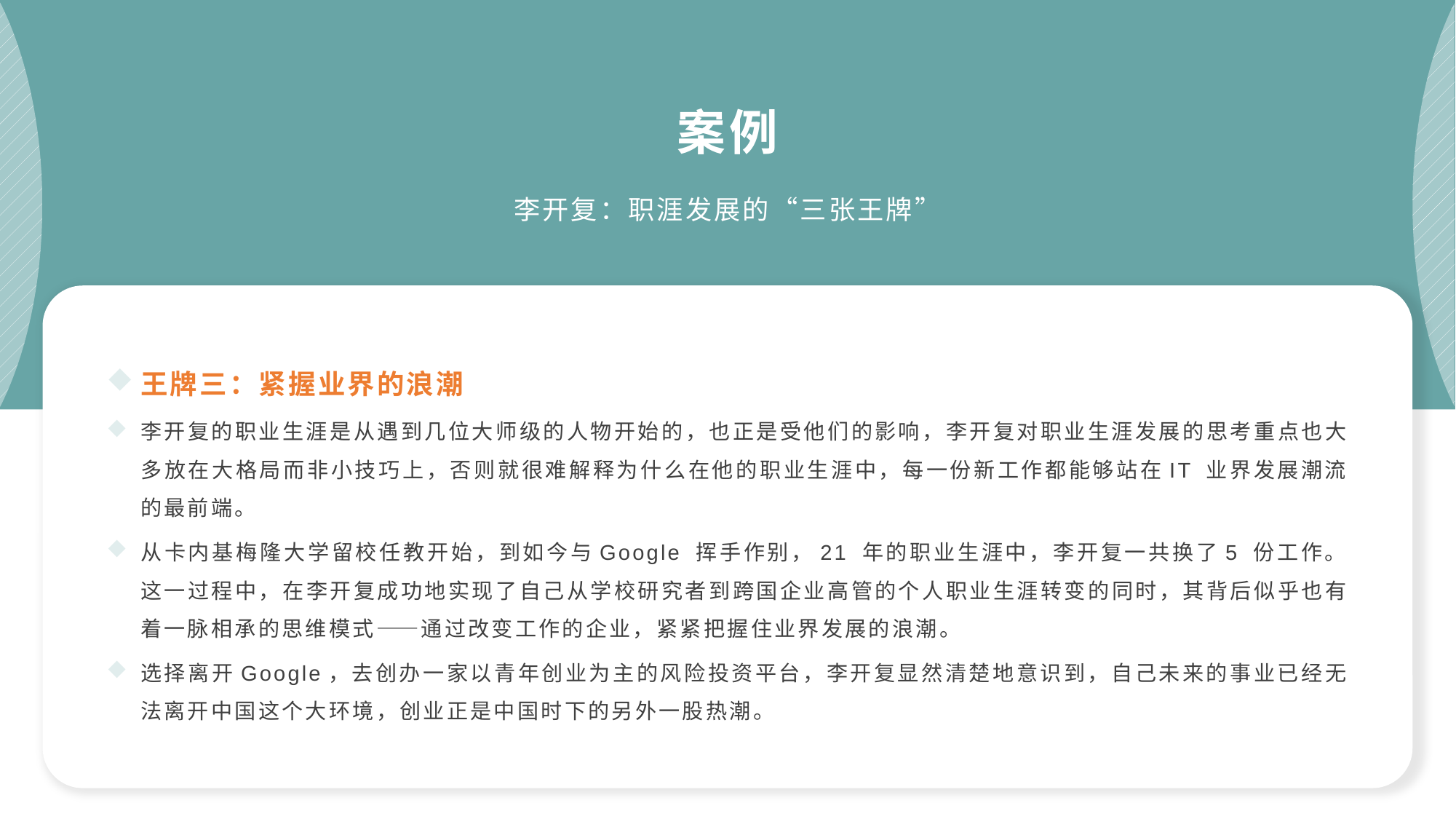

案例
李开复：职涯发展的“三张王牌”

王牌三：紧握业界的浪潮
李开复的职业生涯是从遇到几位大师级的人物开始的，也正是受他们的影响，李开复对职业生涯发展的思考重点也大多放在大格局而非小技巧上，否则就很难解释为什么在他的职业生涯中，每一份新工作都能够站在IT 业界发展潮流的最前端。
从卡内基梅隆大学留校任教开始，到如今与Google 挥手作别，21 年的职业生涯中，李开复一共换了5 份工作。这一过程中，在李开复成功地实现了自己从学校研究者到跨国企业高管的个人职业生涯转变的同时，其背后似乎也有着一脉相承的思维模式——通过改变工作的企业，紧紧把握住业界发展的浪潮。
选择离开Google，去创办一家以青年创业为主的风险投资平台，李开复显然清楚地意识到，自己未来的事业已经无法离开中国这个大环境，创业正是中国时下的另外一股热潮。